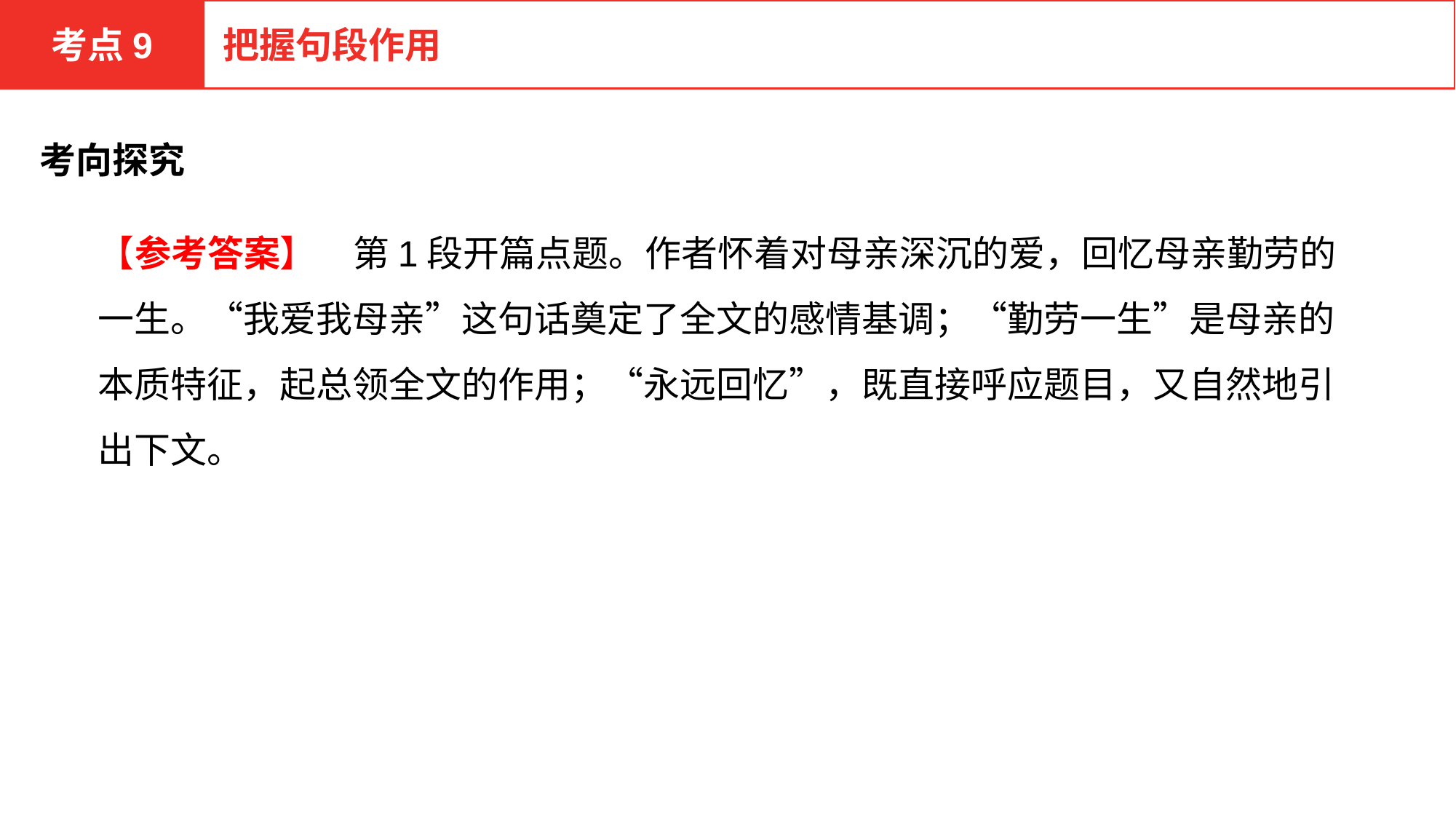

考点9
把握句段作用
考向探究

【参考答案】　第1段开篇点题。作者怀着对母亲深沉的爱，回忆母亲勤劳的一生。“我爱我母亲”这句话奠定了全文的感情基调；“勤劳一生”是母亲的本质特征，起总领全文的作用；“永远回忆”，既直接呼应题目，又自然地引出下文。